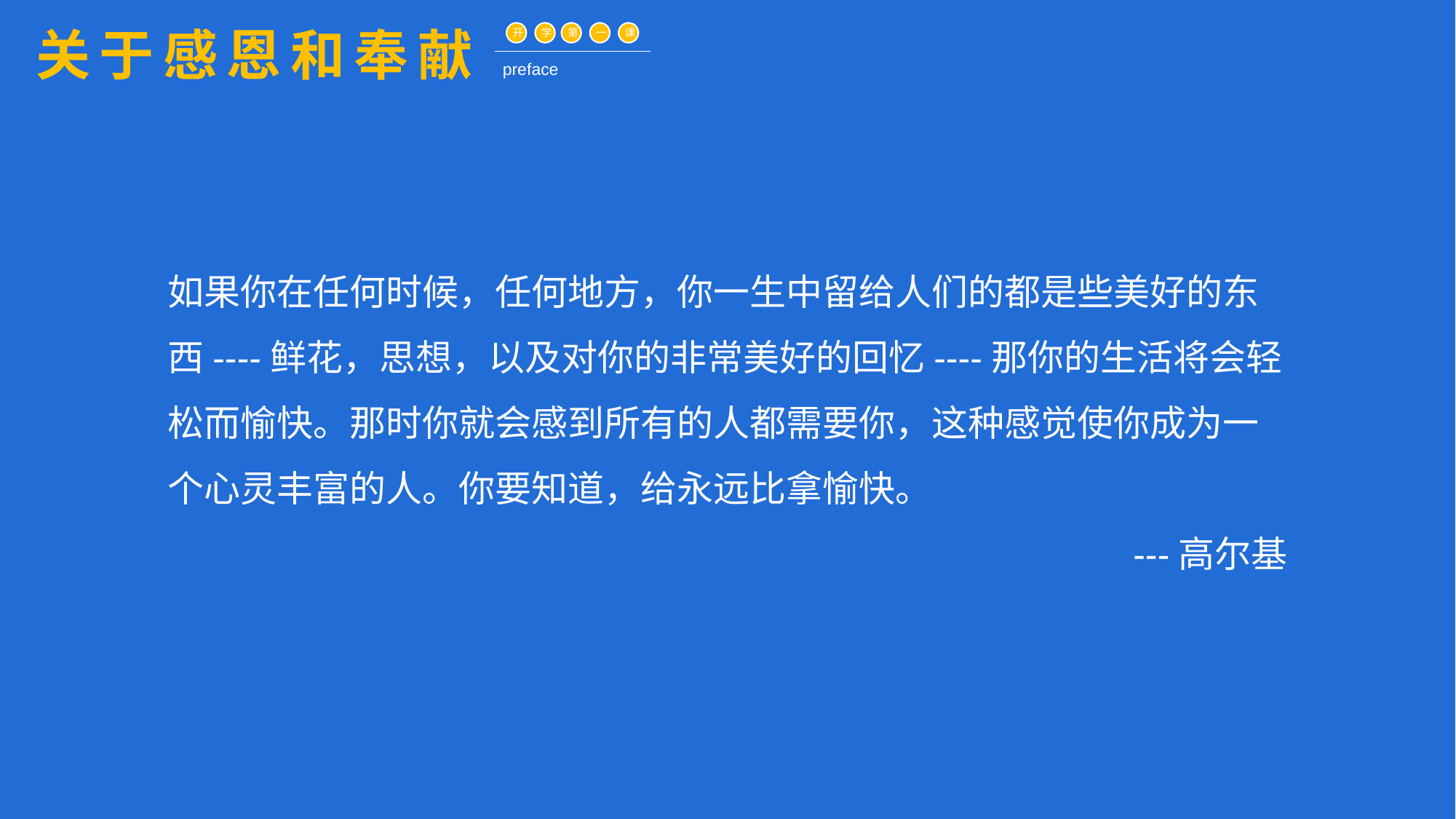

关于感恩和奉献
开
学
第
一
课
preface
如果你在任何时候，任何地方，你一生中留给人们的都是些美好的东西----鲜花，思想，以及对你的非常美好的回忆----那你的生活将会轻松而愉快。那时你就会感到所有的人都需要你，这种感觉使你成为一个心灵丰富的人。你要知道，给永远比拿愉快。
                                        ---高尔基